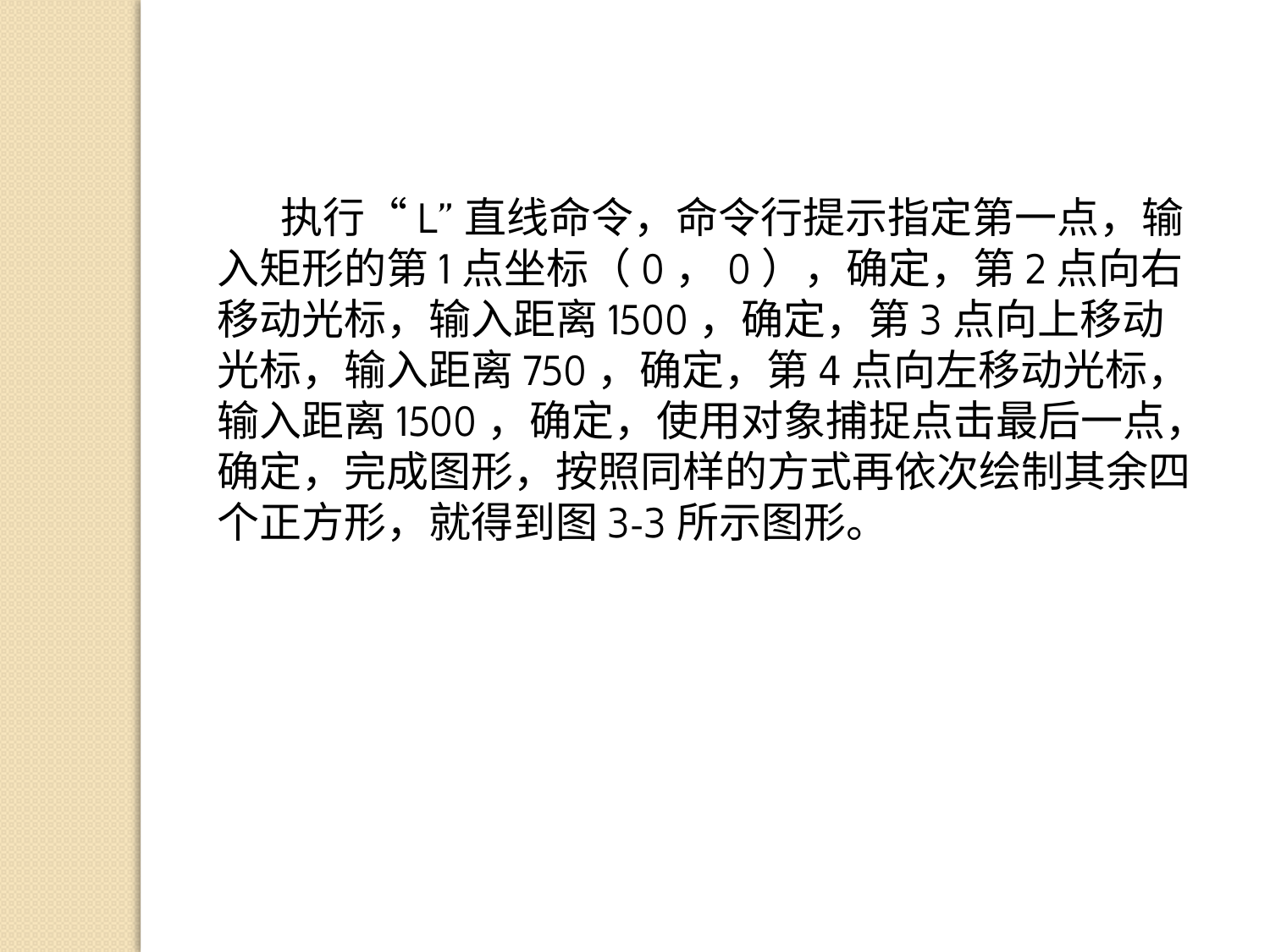

执行“L”直线命令，命令行提示指定第一点，输入矩形的第1点坐标（0，0），确定，第2点向右移动光标，输入距离1500，确定，第3点向上移动光标，输入距离750，确定，第4点向左移动光标，输入距离1500，确定，使用对象捕捉点击最后一点，确定，完成图形，按照同样的方式再依次绘制其余四个正方形，就得到图3-3所示图形。